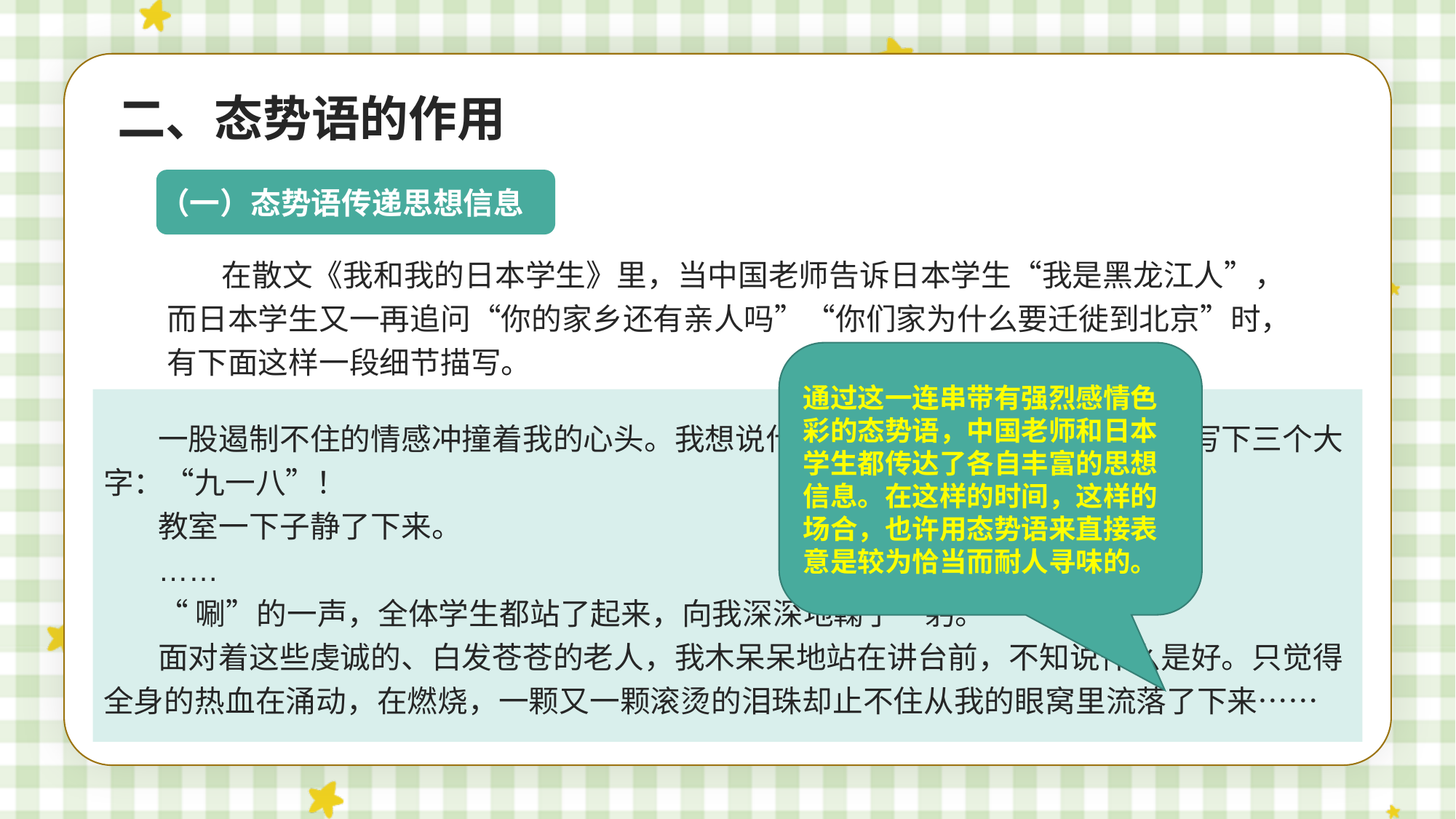

二、态势语的作用
（一）态势语传递思想信息
在散文《我和我的日本学生》里，当中国老师告诉日本学生“我是黑龙江人”，而日本学生又一再追问“你的家乡还有亲人吗”“你们家为什么要迁徙到北京”时，有下面这样一段细节描写。
通过这一连串带有强烈感情色彩的态势语，中国老师和日本学生都传达了各自丰富的思想信息。在这样的时间，这样的场合，也许用态势语来直接表意是较为恰当而耐人寻味的。
一股遏制不住的情感冲撞着我的心头。我想说什么，又忍住了，转身在黑板上写下三个大字：“九一八”！
教室一下子静了下来。
……
“唰”的一声，全体学生都站了起来，向我深深地鞠了一躬。
面对着这些虔诚的、白发苍苍的老人，我木呆呆地站在讲台前，不知说什么是好。只觉得全身的热血在涌动，在燃烧，一颗又一颗滚烫的泪珠却止不住从我的眼窝里流落了下来……